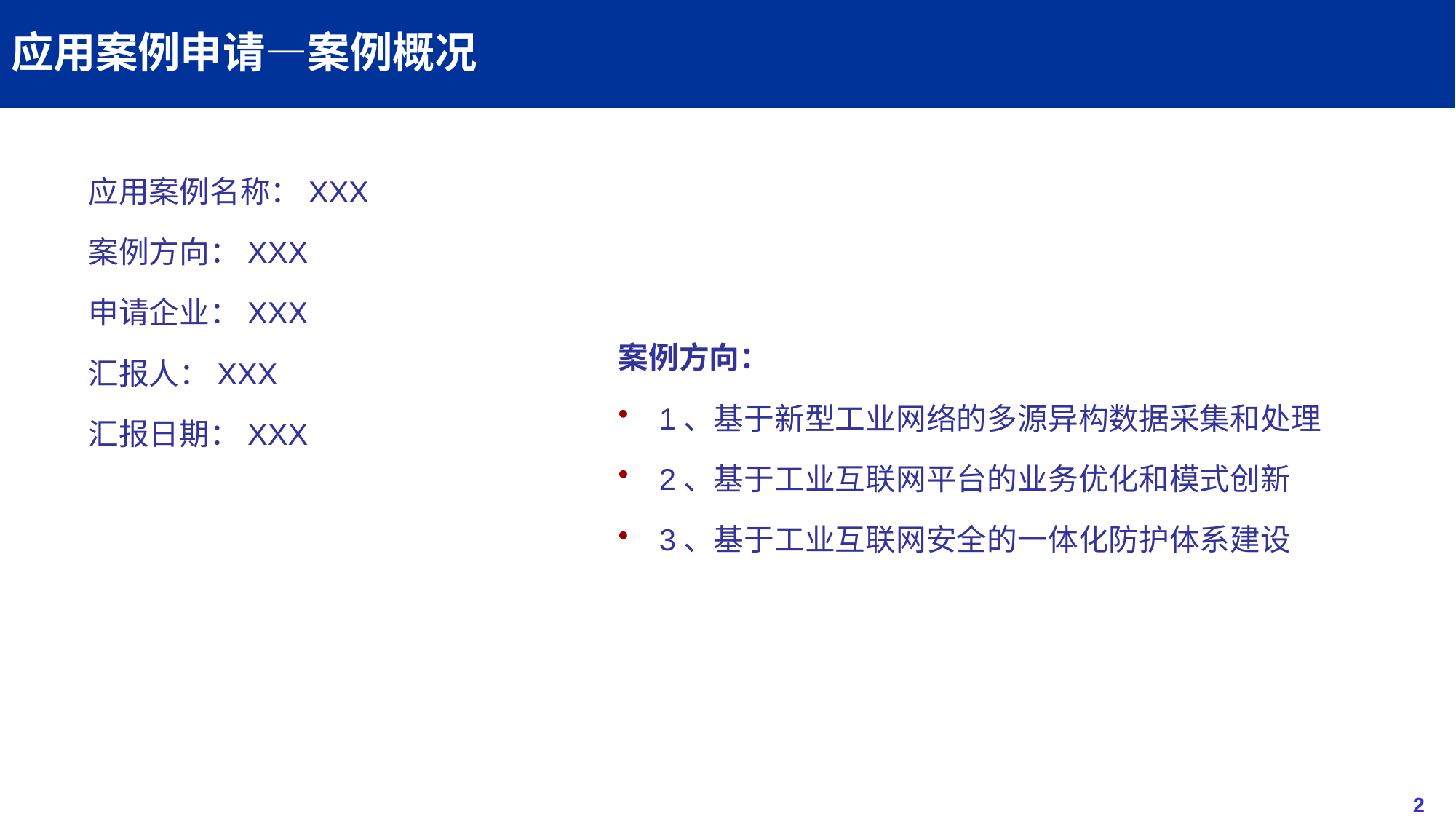

# 应用案例申请—案例概况

应用案例名称：XXX
案例方向：XXX
申请企业：XXX
汇报人：XXX
汇报日期：XXX

案例方向：
1、基于新型工业网络的多源异构数据采集和处理
2、基于工业互联网平台的业务优化和模式创新
3、基于工业互联网安全的一体化防护体系建设